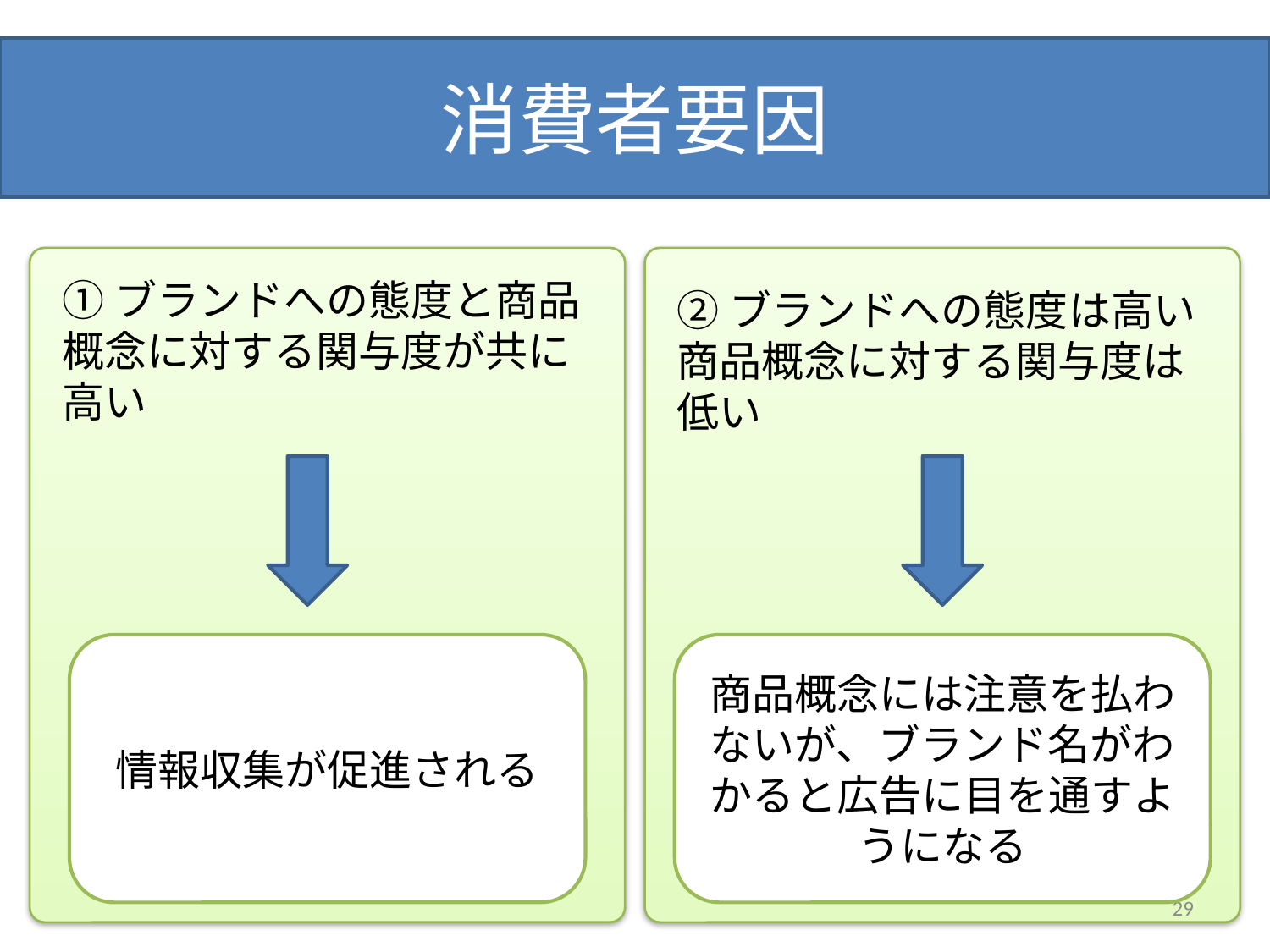

# 消費者要因

①ブランドへの態度と商品概念に対する関与度が共に高い

②ブランドへの態度は高い
商品概念に対する関与度は低い

情報収集が促進される
商品概念には注意を払わないが、ブランド名がわかると広告に目を通すようになる
29